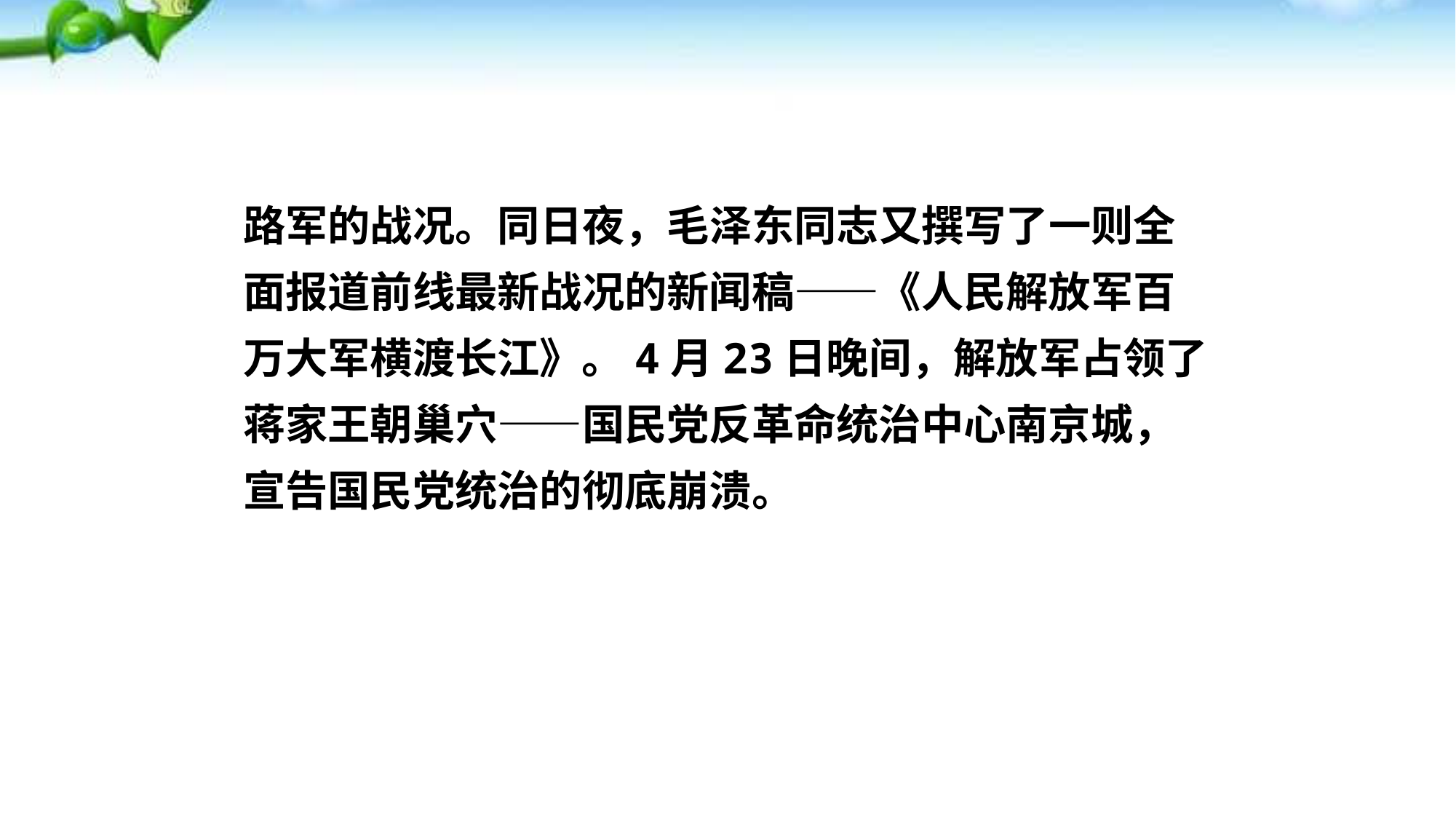

路军的战况。同日夜，毛泽东同志又撰写了一则全面报道前线最新战况的新闻稿——《人民解放军百万大军横渡长江》。4月23日晚间，解放军占领了蒋家王朝巢穴——国民党反革命统治中心南京城，宣告国民党统治的彻底崩溃。